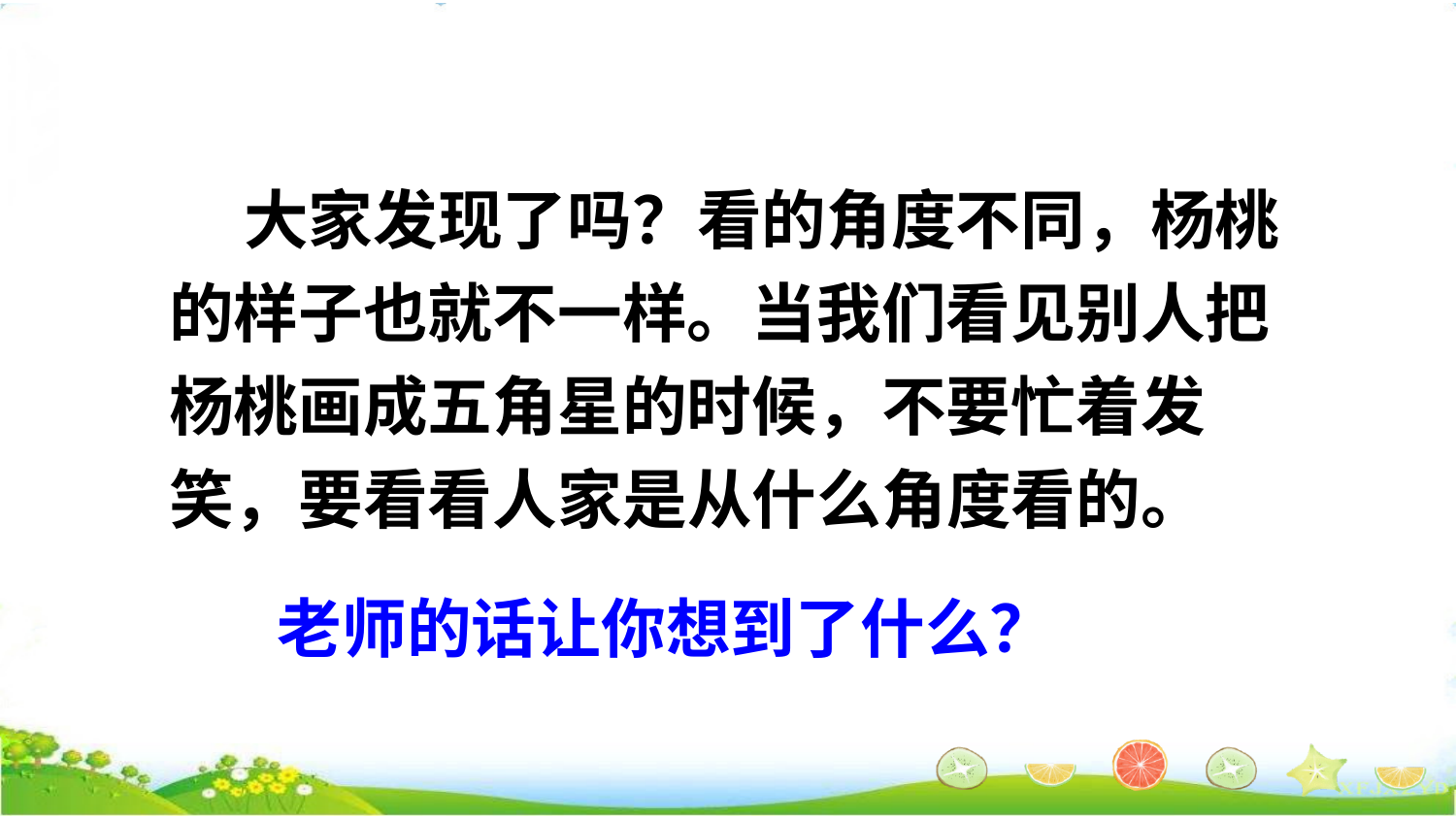

大家发现了吗？看的角度不同，杨桃的样子也就不一样。当我们看见别人把杨桃画成五角星的时候，不要忙着发笑，要看看人家是从什么角度看的。
    老师的话让你想到了什么？